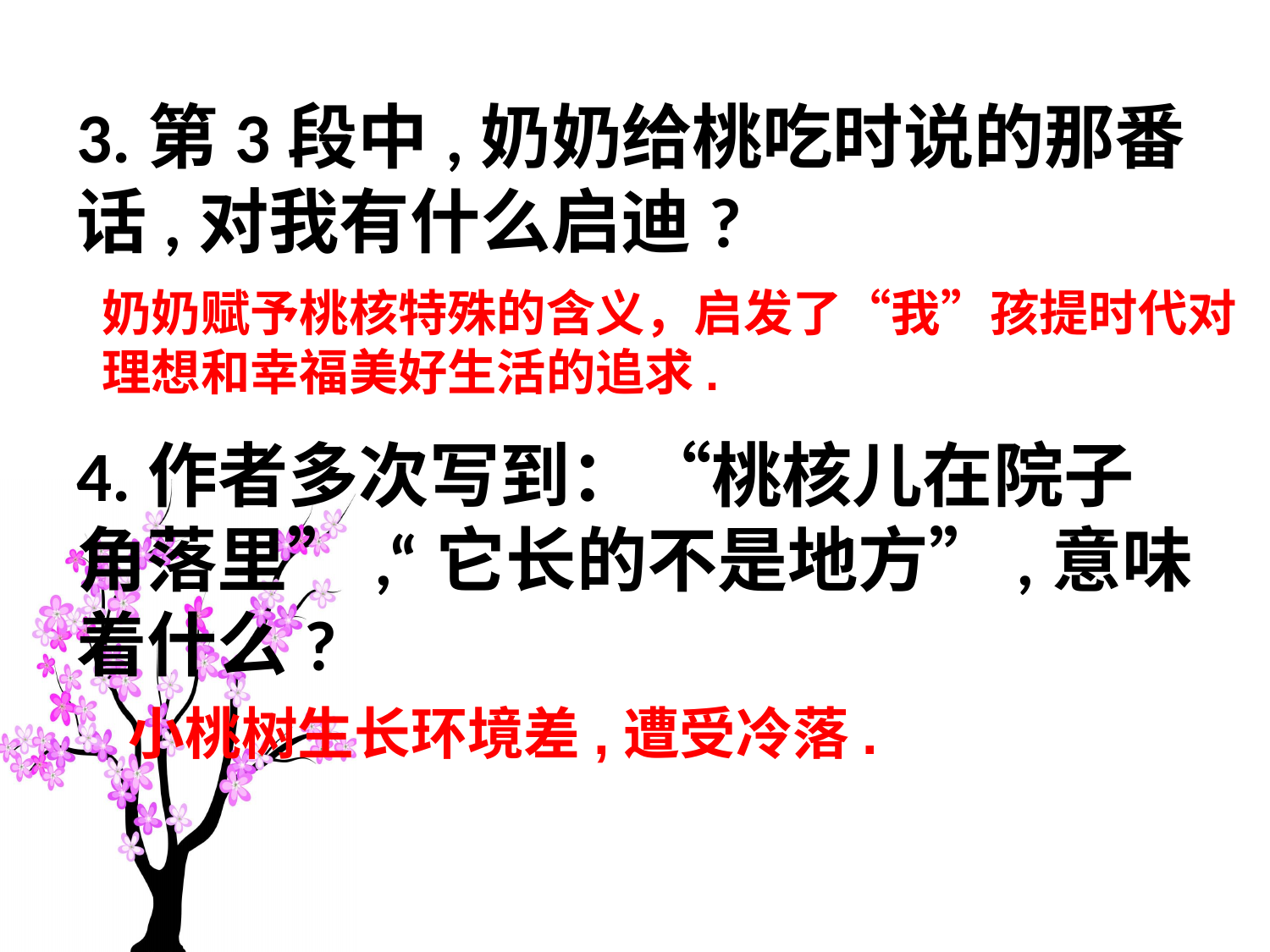

3.第3段中,奶奶给桃吃时说的那番话,对我有什么启迪?
4.作者多次写到：“桃核儿在院子角落里”,“它长的不是地方”,意味着什么?
奶奶赋予桃核特殊的含义，启发了“我”孩提时代对理想和幸福美好生活的追求.
小桃树生长环境差,遭受冷落.